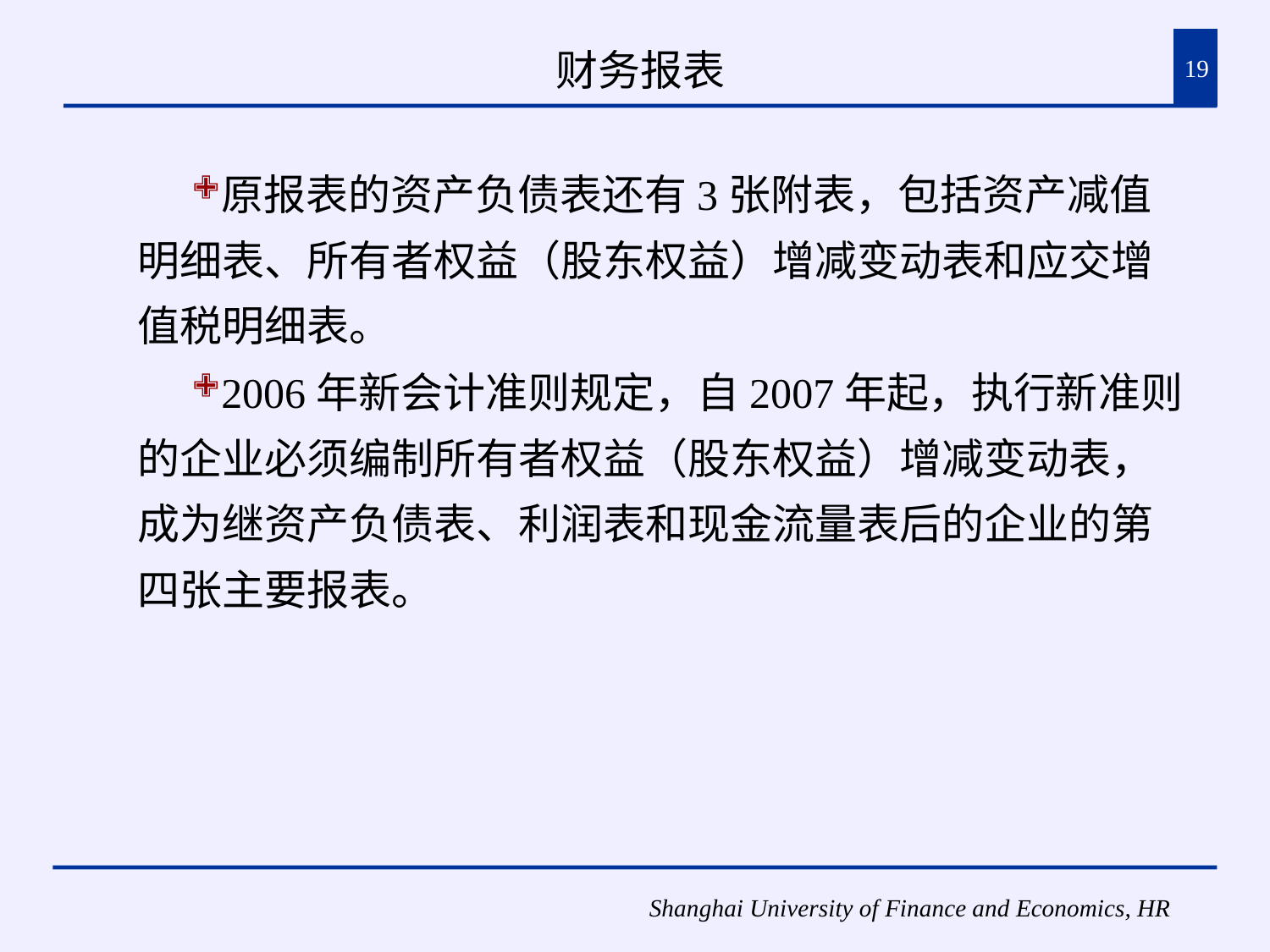

# 财务报表
19
原报表的资产负债表还有3张附表，包括资产减值明细表、所有者权益（股东权益）增减变动表和应交增值税明细表。
2006年新会计准则规定，自2007年起，执行新准则的企业必须编制所有者权益（股东权益）增减变动表，成为继资产负债表、利润表和现金流量表后的企业的第四张主要报表。